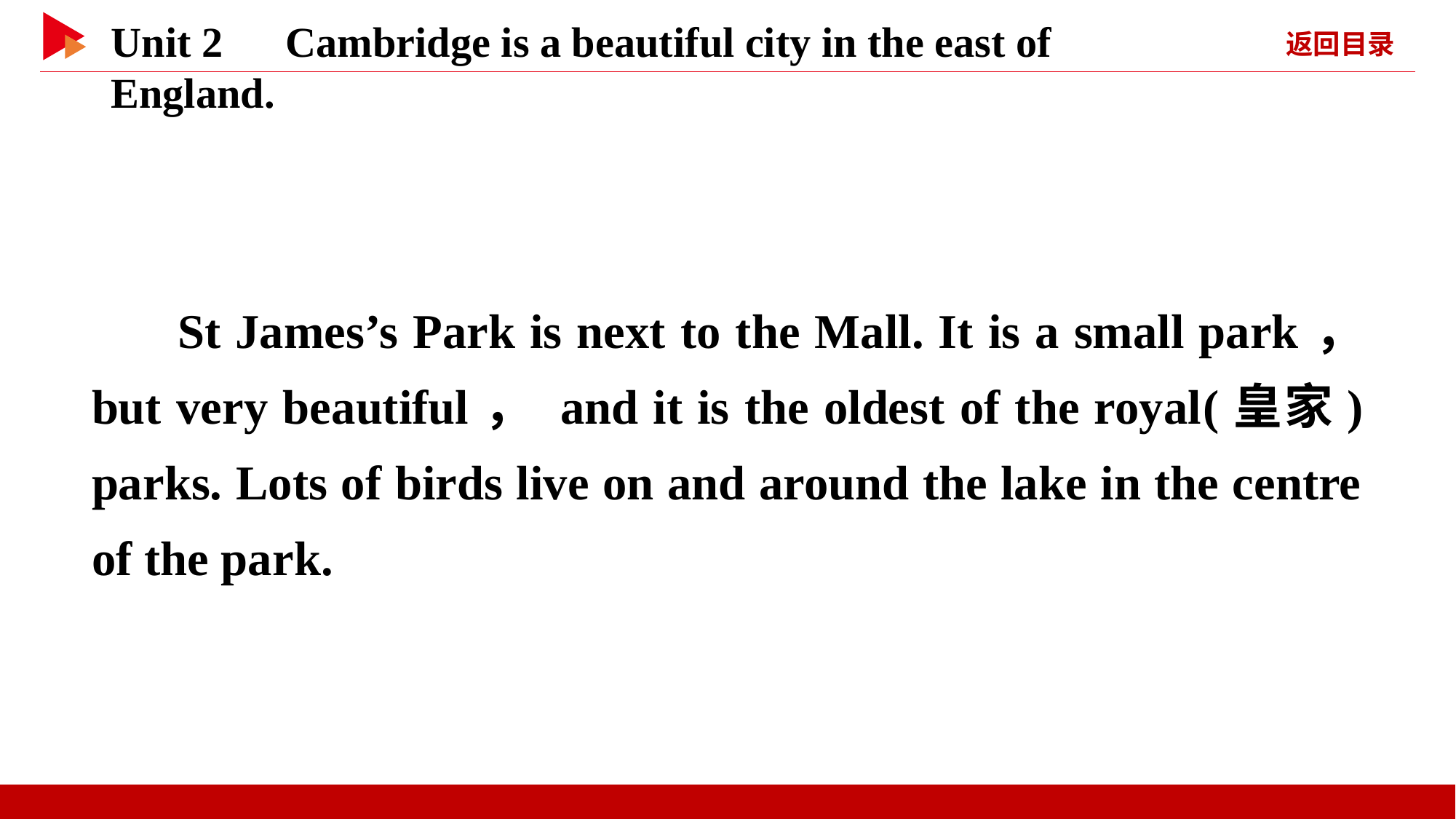

St James’s Park is next to the Mall. It is a small park， but very beautiful， and it is the oldest of the royal(皇家) parks. Lots of birds live on and around the lake in the centre of the park.